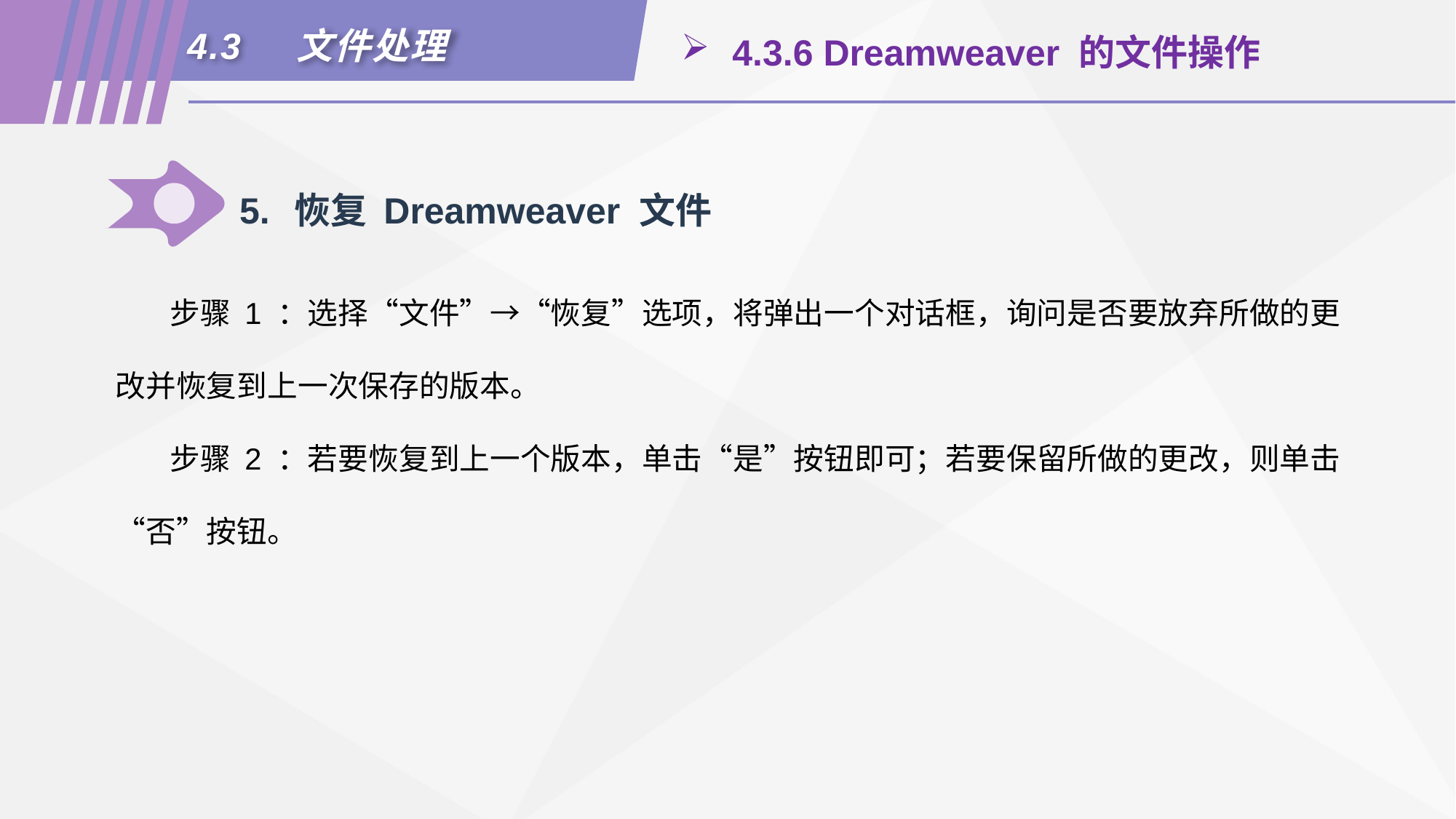

4.3	文件处理
 4.3.6 Dreamweaver 的文件操作

5.	恢复 Dreamweaver 文件
步骤 1 ：选择“文件”→“恢复”选项，将弹出一个对话框，询问是否要放弃所做的更改并恢复到上一次保存的版本。
步骤 2 ：若要恢复到上一个版本，单击“是”按钮即可；若要保留所做的更改，则单击“否”按钮。